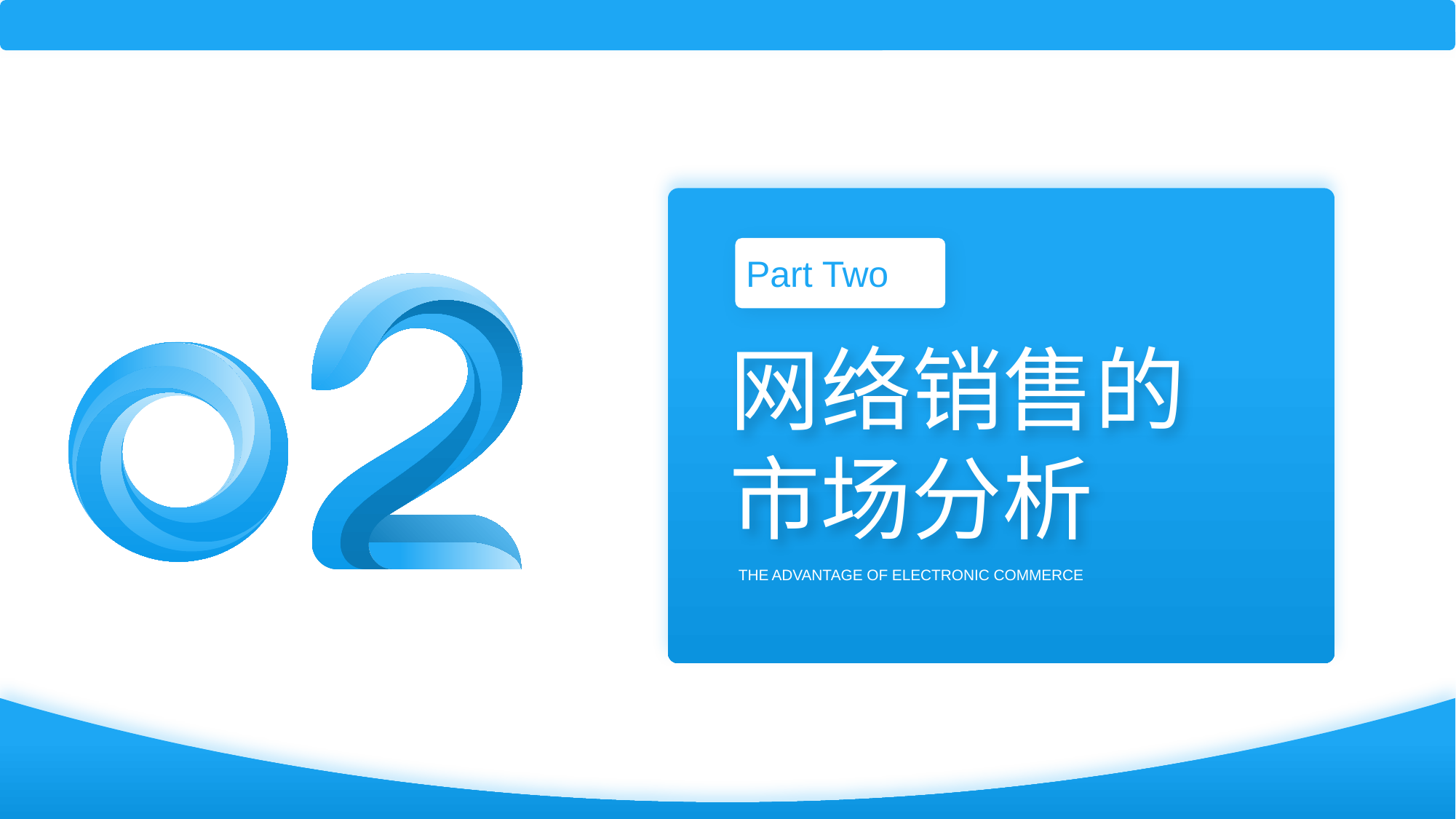

Part Two
网络销售的市场分析
THE ADVANTAGE OF ELECTRONIC COMMERCE